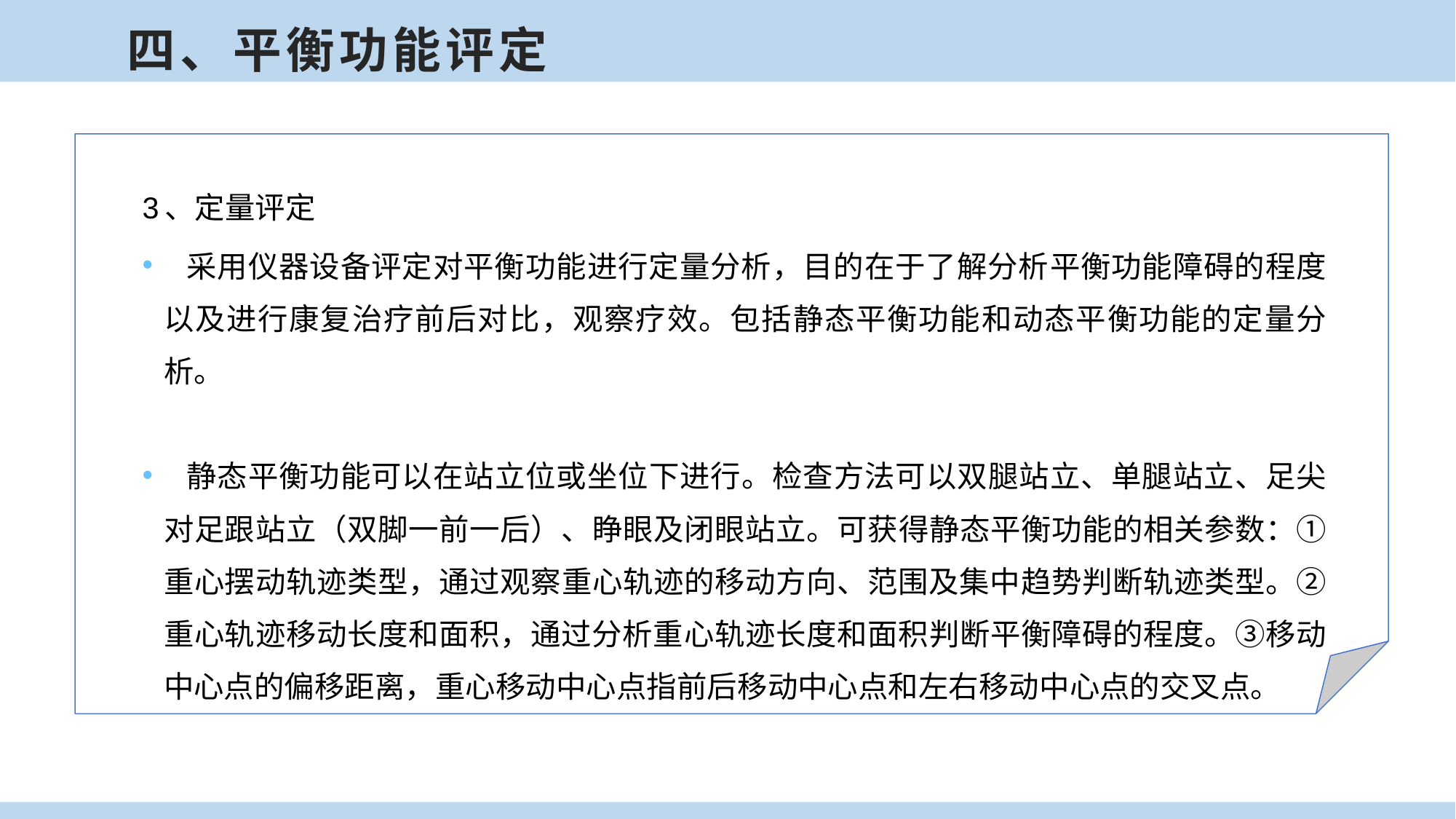

四、平衡功能评定

3、定量评定
  采用仪器设备评定对平衡功能进行定量分析，目的在于了解分析平衡功能障碍的程度以及进行康复治疗前后对比，观察疗效。包括静态平衡功能和动态平衡功能的定量分析。

  静态平衡功能可以在站立位或坐位下进行。检查方法可以双腿站立、单腿站立、足尖对足跟站立（双脚一前一后）、睁眼及闭眼站立。可获得静态平衡功能的相关参数：①重心摆动轨迹类型，通过观察重心轨迹的移动方向、范围及集中趋势判断轨迹类型。②重心轨迹移动长度和面积，通过分析重心轨迹长度和面积判断平衡障碍的程度。③移动中心点的偏移距离，重心移动中心点指前后移动中心点和左右移动中心点的交叉点。